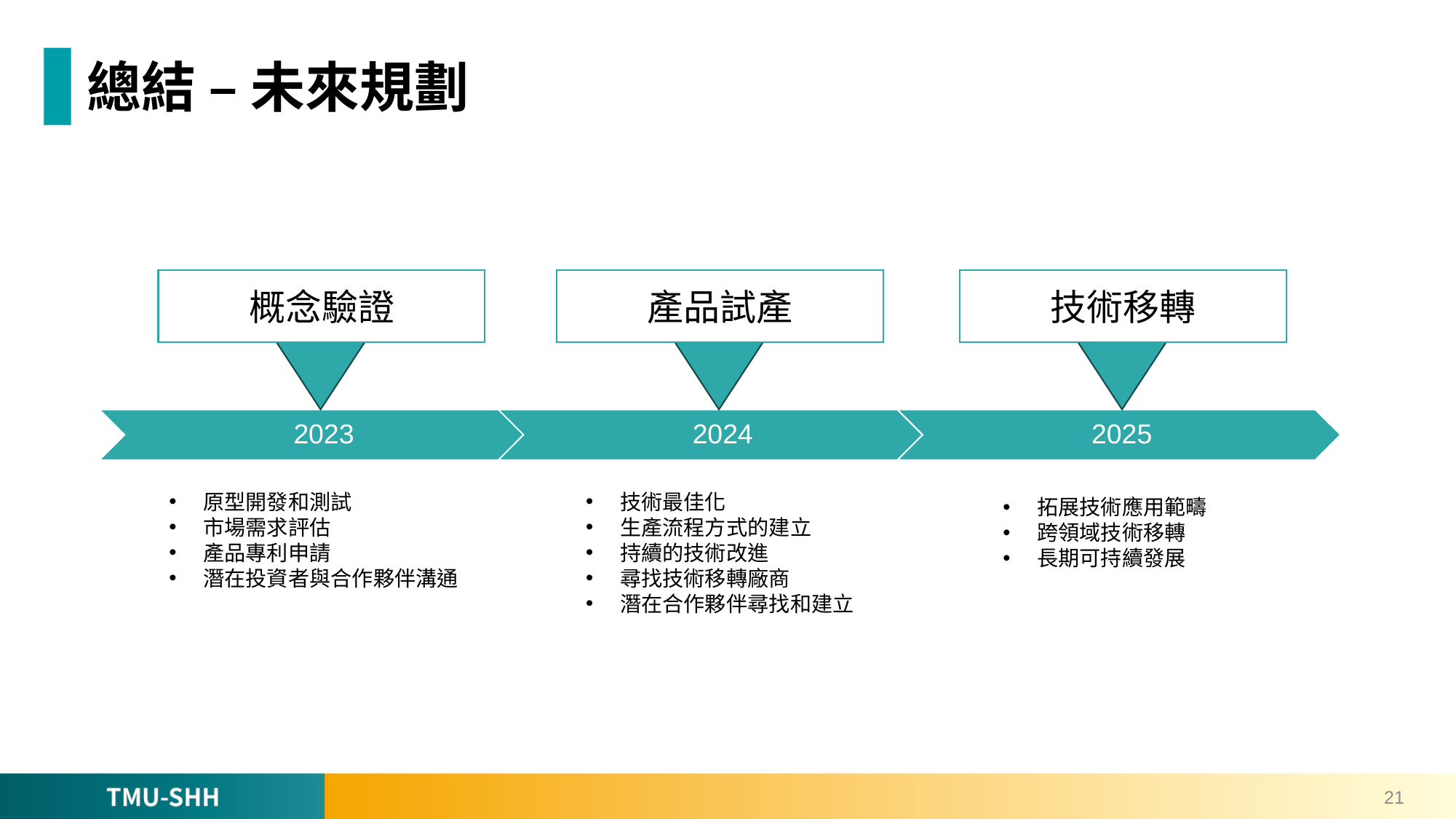

總結 – 未來規劃
概念驗證

產品試產

技術移轉

2023
2024
2025

技術最佳化
生產流程方式的建立
持續的技術改進
尋找技術移轉廠商
潛在合作夥伴尋找和建立

原型開發和測試
市場需求評估
產品專利申請
潛在投資者與合作夥伴溝通
拓展技術應用範疇
跨領域技術移轉
長期可持續發展
21